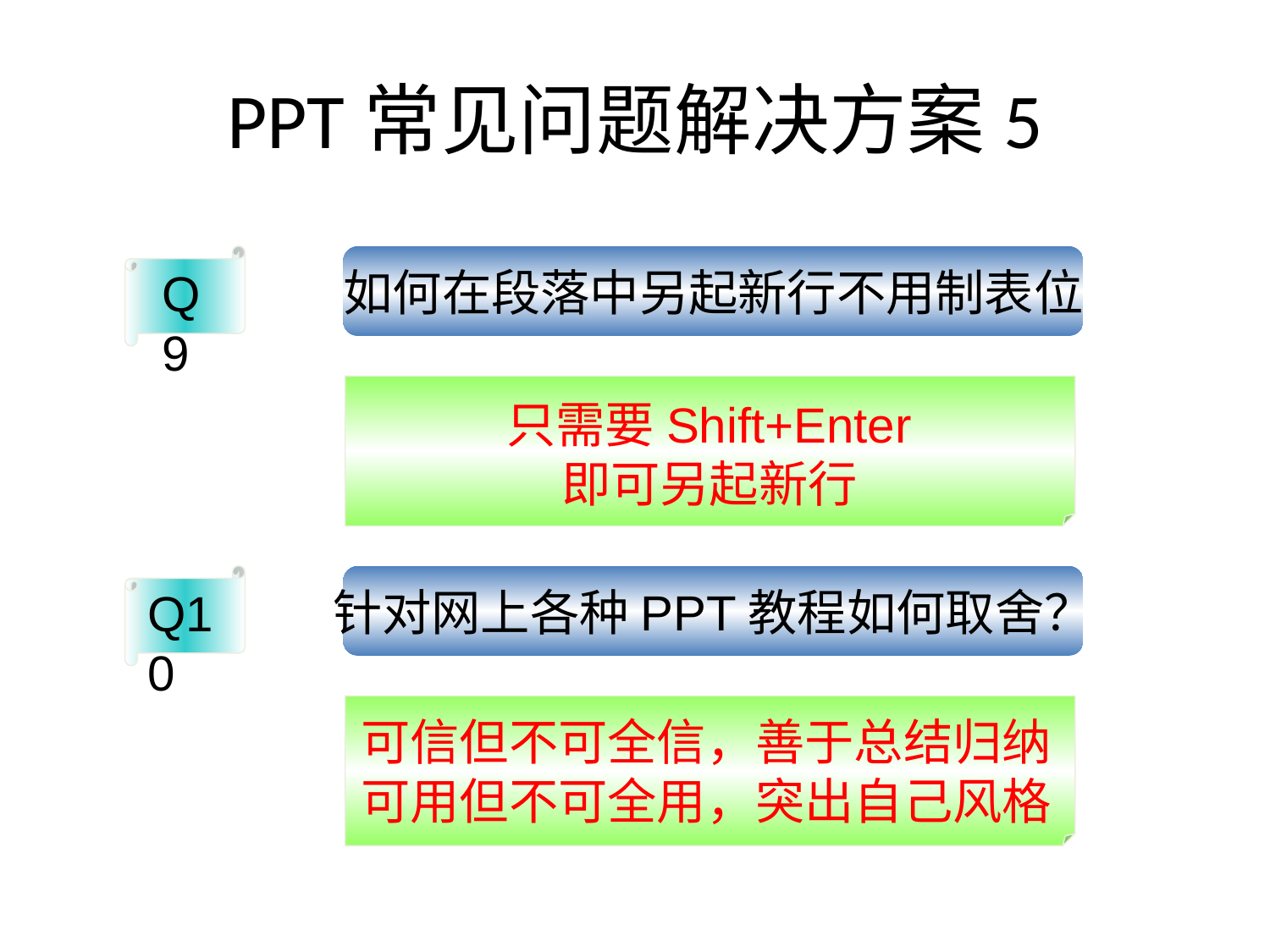

PPT常见问题解决方案5

Q9
如何在段落中另起新行不用制表位

只需要Shift+Enter
即可另起新行
赖祖亮@小木虫

Q10
针对网上各种PPT教程如何取舍？
赖祖亮@小木虫

可信但不可全信，善于总结归纳
可用但不可全用，突出自己风格